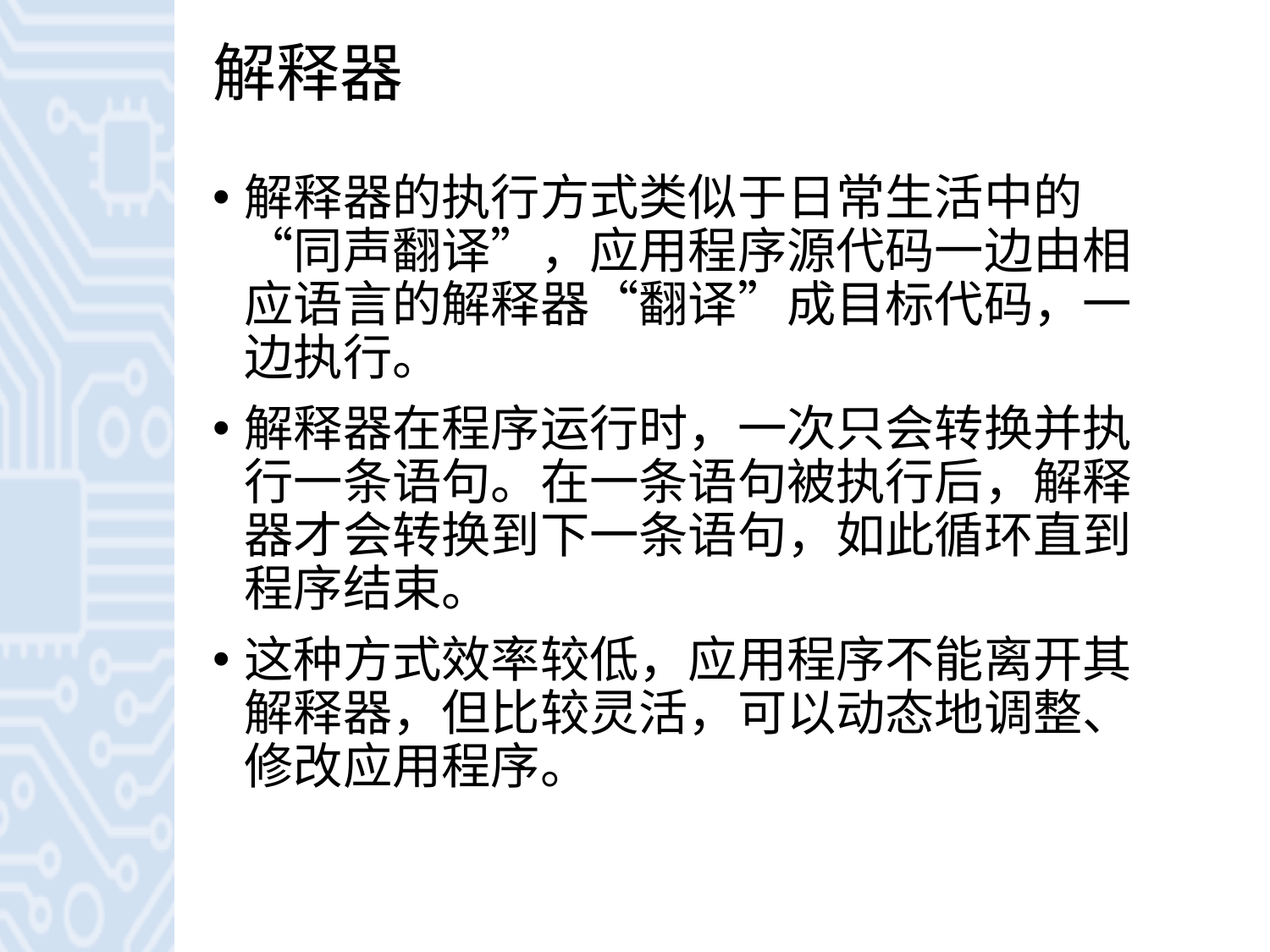

# 解释器
解释器的执行方式类似于日常生活中的“同声翻译”，应用程序源代码一边由相应语言的解释器“翻译”成目标代码，一边执行。
解释器在程序运行时，一次只会转换并执行一条语句。在一条语句被执行后，解释器才会转换到下一条语句，如此循环直到程序结束。
这种方式效率较低，应用程序不能离开其解释器，但比较灵活，可以动态地调整、修改应用程序。